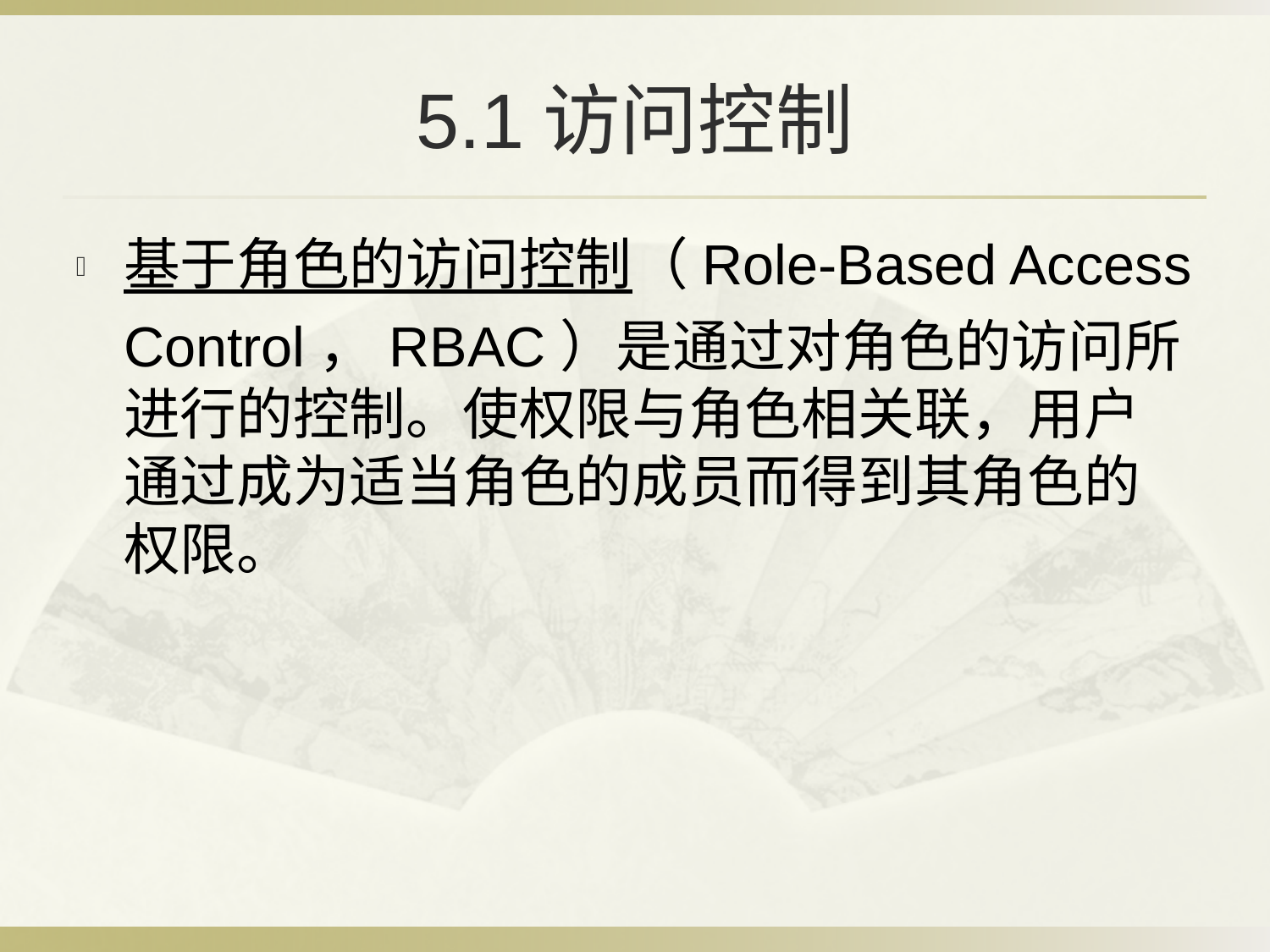

# 5.1访问控制
基于角色的访问控制（Role-Based Access Control，RBAC）是通过对角色的访问所进行的控制。使权限与角色相关联，用户通过成为适当角色的成员而得到其角色的权限。